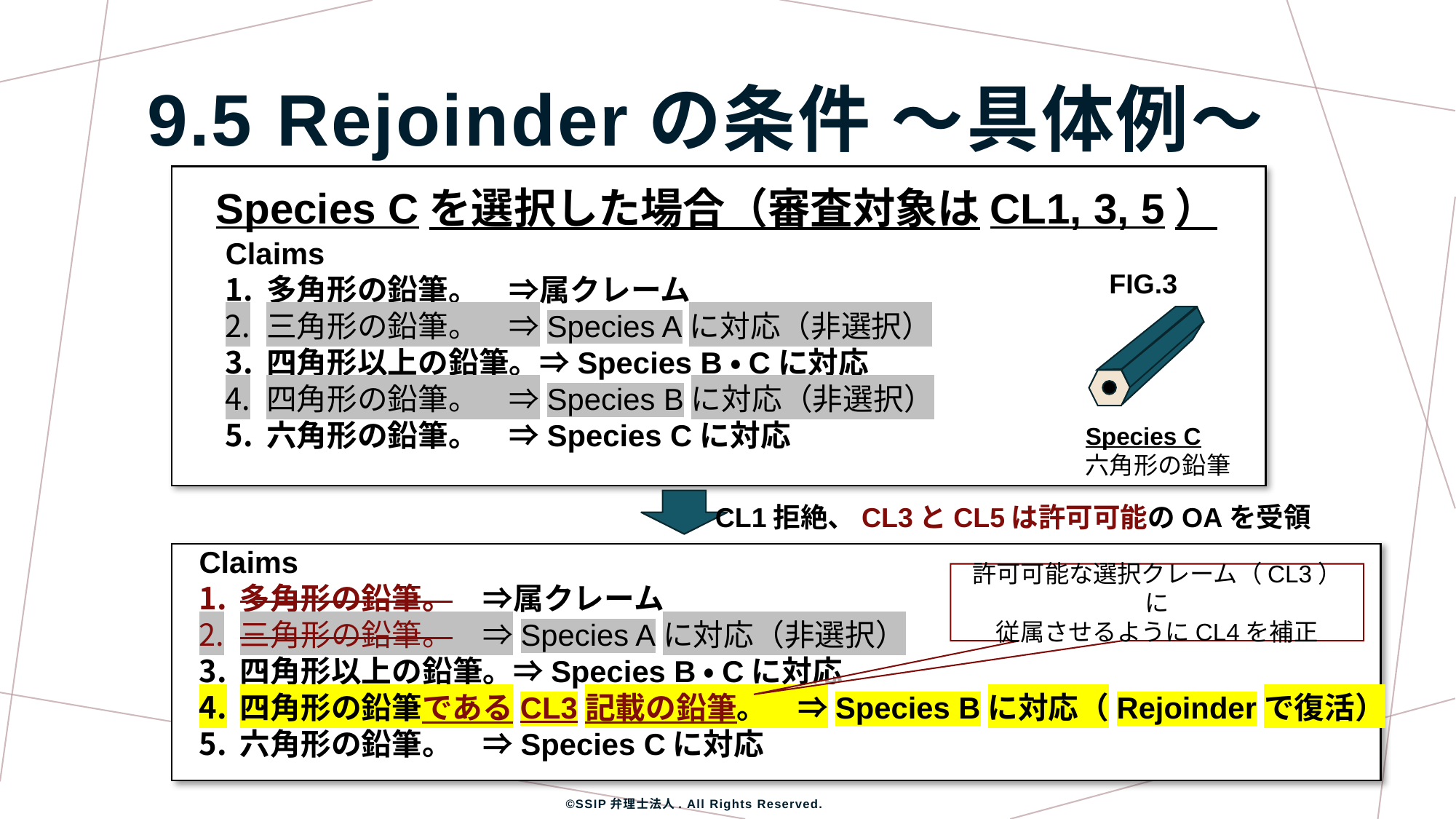

9.5 Rejoinderの条件 ～具体例～

Species Cを選択した場合（審査対象はCL1, 3, 5）
Claims
多角形の鉛筆。　⇒属クレーム
三角形の鉛筆。　⇒Species Aに対応（非選択）
四角形以上の鉛筆。⇒Species B・Cに対応
四角形の鉛筆。　⇒Species Bに対応（非選択）
六角形の鉛筆。　⇒Species Cに対応

FIG.3

Species C
六角形の鉛筆

CL1拒絶、CL3とCL5は許可可能のOAを受領
Claims
多角形の鉛筆。　⇒属クレーム
三角形の鉛筆。　⇒Species Aに対応（非選択）
四角形以上の鉛筆。⇒Species B・Cに対応
四角形の鉛筆であるCL3記載の鉛筆。　⇒Species Bに対応（Rejoinderで復活）
六角形の鉛筆。　⇒Species Cに対応

許可可能な選択クレーム（CL3）に
従属させるようにCL4を補正
©SSIP弁理士法人. All Rights Reserved.